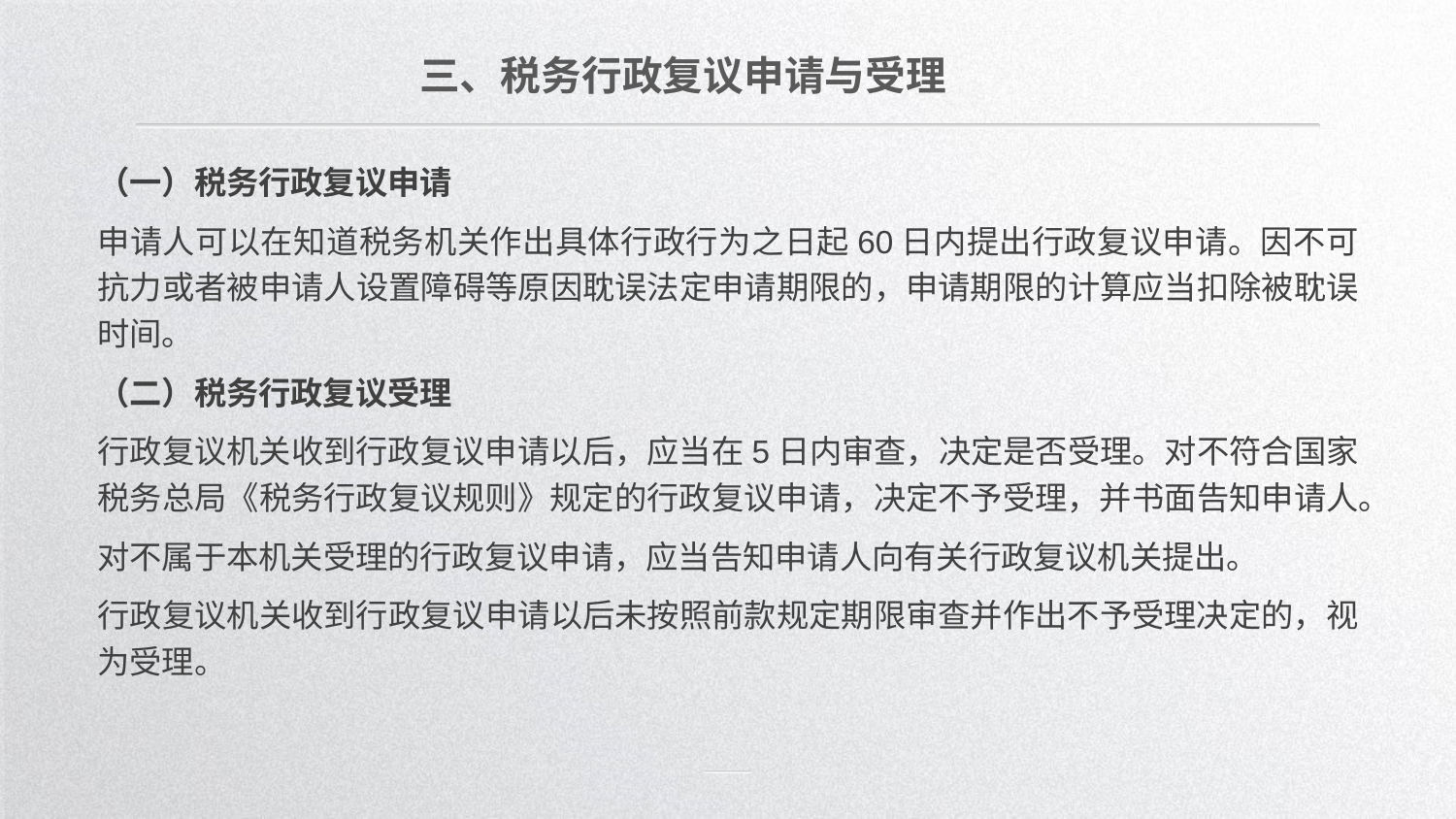

三、税务行政复议申请与受理
（一）税务行政复议申请
申请人可以在知道税务机关作出具体行政行为之日起60日内提出行政复议申请。因不可抗力或者被申请人设置障碍等原因耽误法定申请期限的，申请期限的计算应当扣除被耽误时间。
（二）税务行政复议受理
行政复议机关收到行政复议申请以后，应当在5日内审查，决定是否受理。对不符合国家税务总局《税务行政复议规则》规定的行政复议申请，决定不予受理，并书面告知申请人。
对不属于本机关受理的行政复议申请，应当告知申请人向有关行政复议机关提出。
行政复议机关收到行政复议申请以后未按照前款规定期限审查并作出不予受理决定的，视为受理。